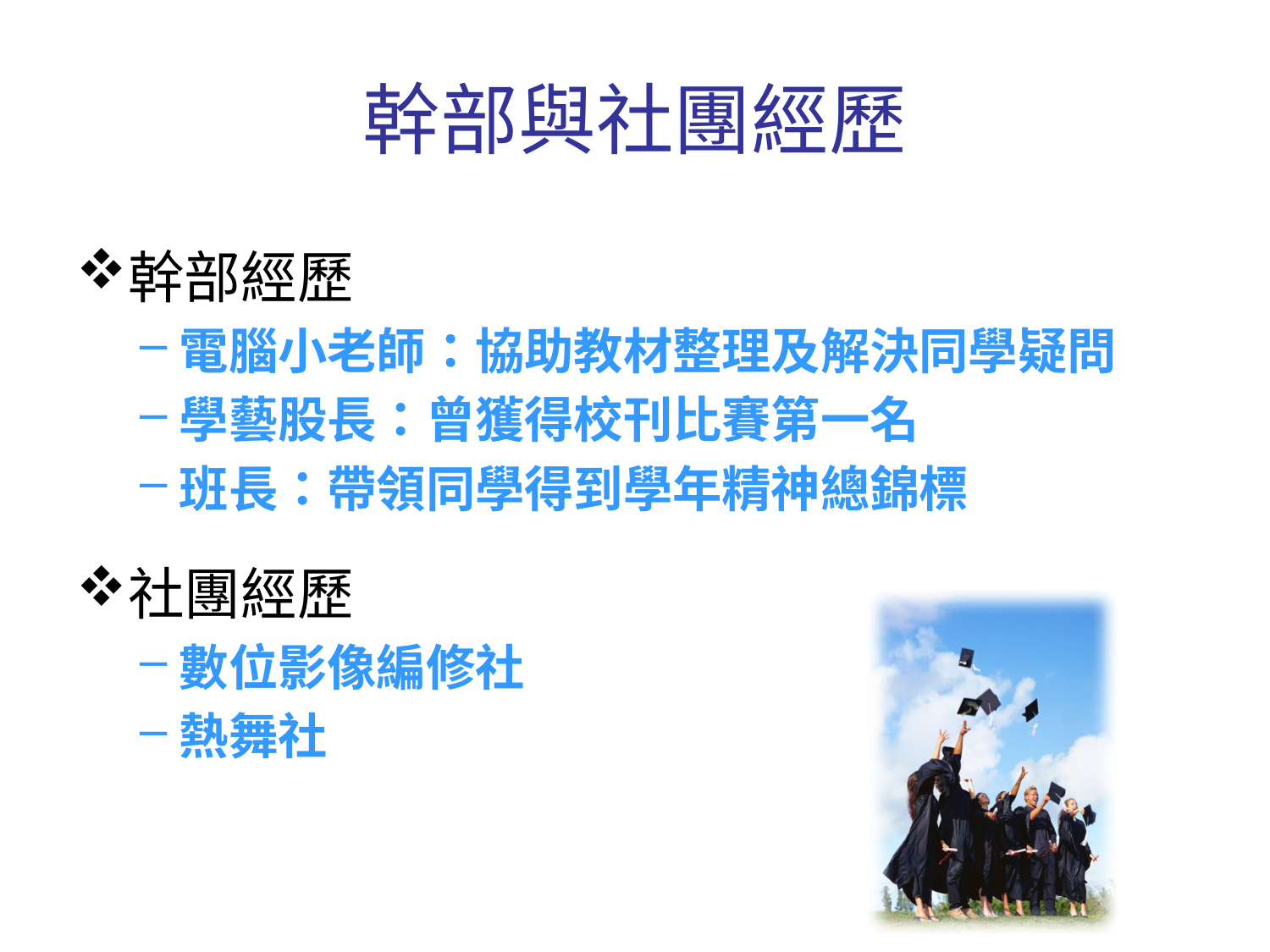

# 幹部與社團經歷
幹部經歷
電腦小老師：協助教材整理及解決同學疑問
學藝股長：曾獲得校刊比賽第一名
班長：帶領同學得到學年精神總錦標
社團經歷
數位影像編修社
熱舞社